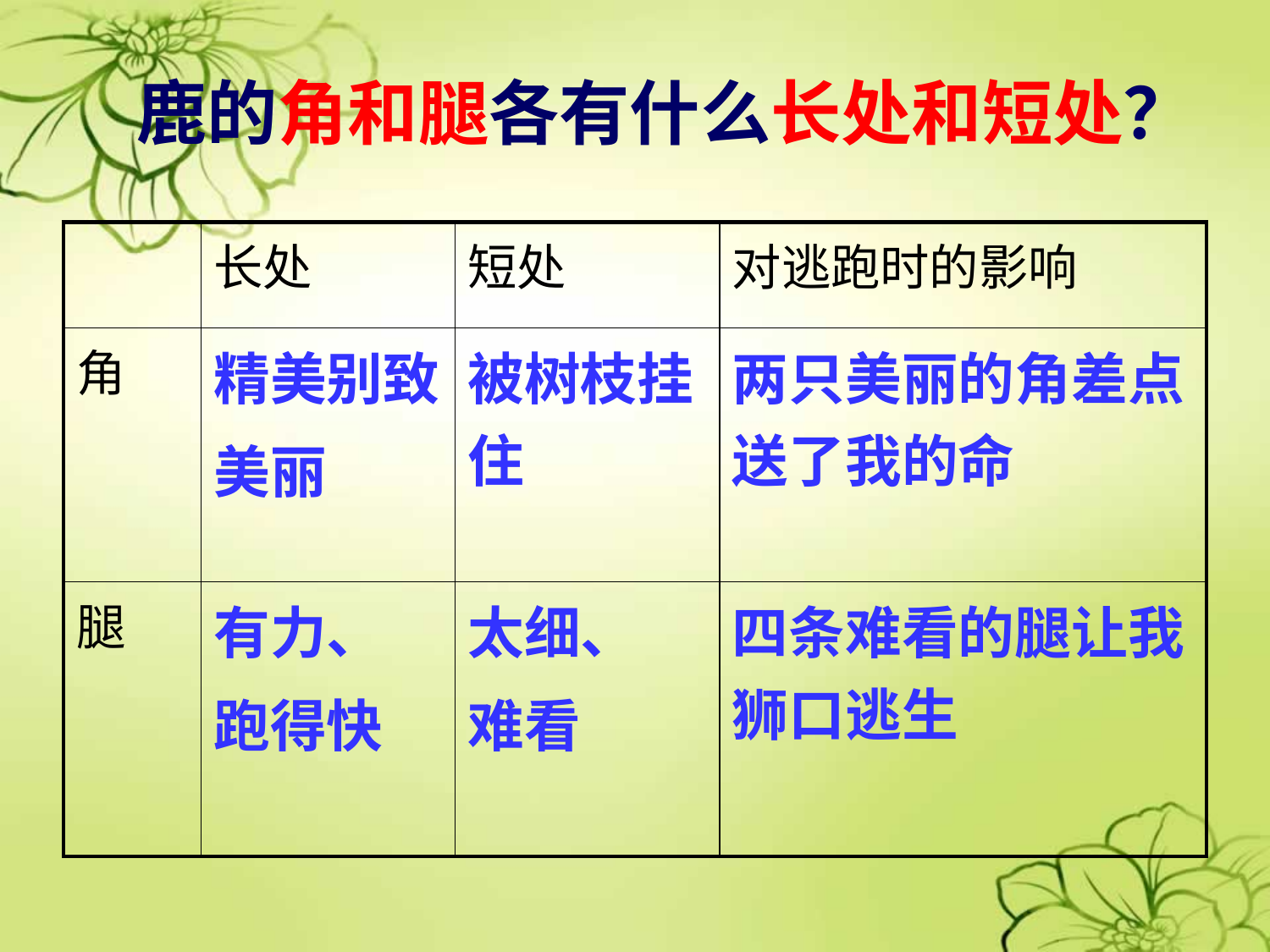

# 鹿的角和腿各有什么长处和短处？
|  | 长处 | 短处 | 对逃跑时的影响 |
| --- | --- | --- | --- |
| 角 | 精美别致 美丽 | 被树枝挂住 | 两只美丽的角差点送了我的命 |
| 腿 | 有力、 跑得快 | 太细、 难看 | 四条难看的腿让我狮口逃生 |